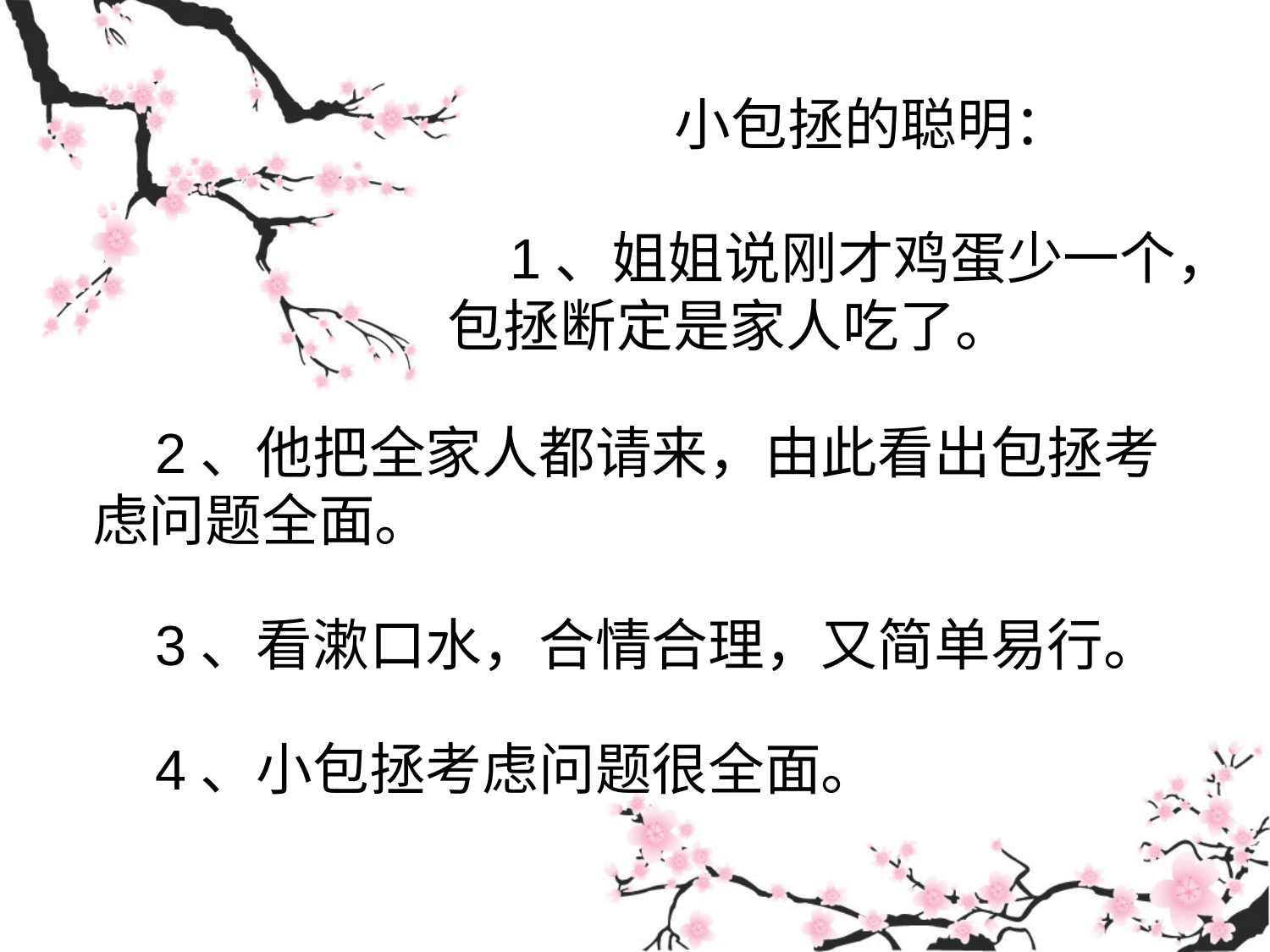

小包拯的聪明：
    1、姐姐说刚才鸡蛋少一个，包拯断定是家人吃了。
    2、他把全家人都请来，由此看出包拯考虑问题全面。
    3、看漱口水，合情合理，又简单易行。
    4、小包拯考虑问题很全面。